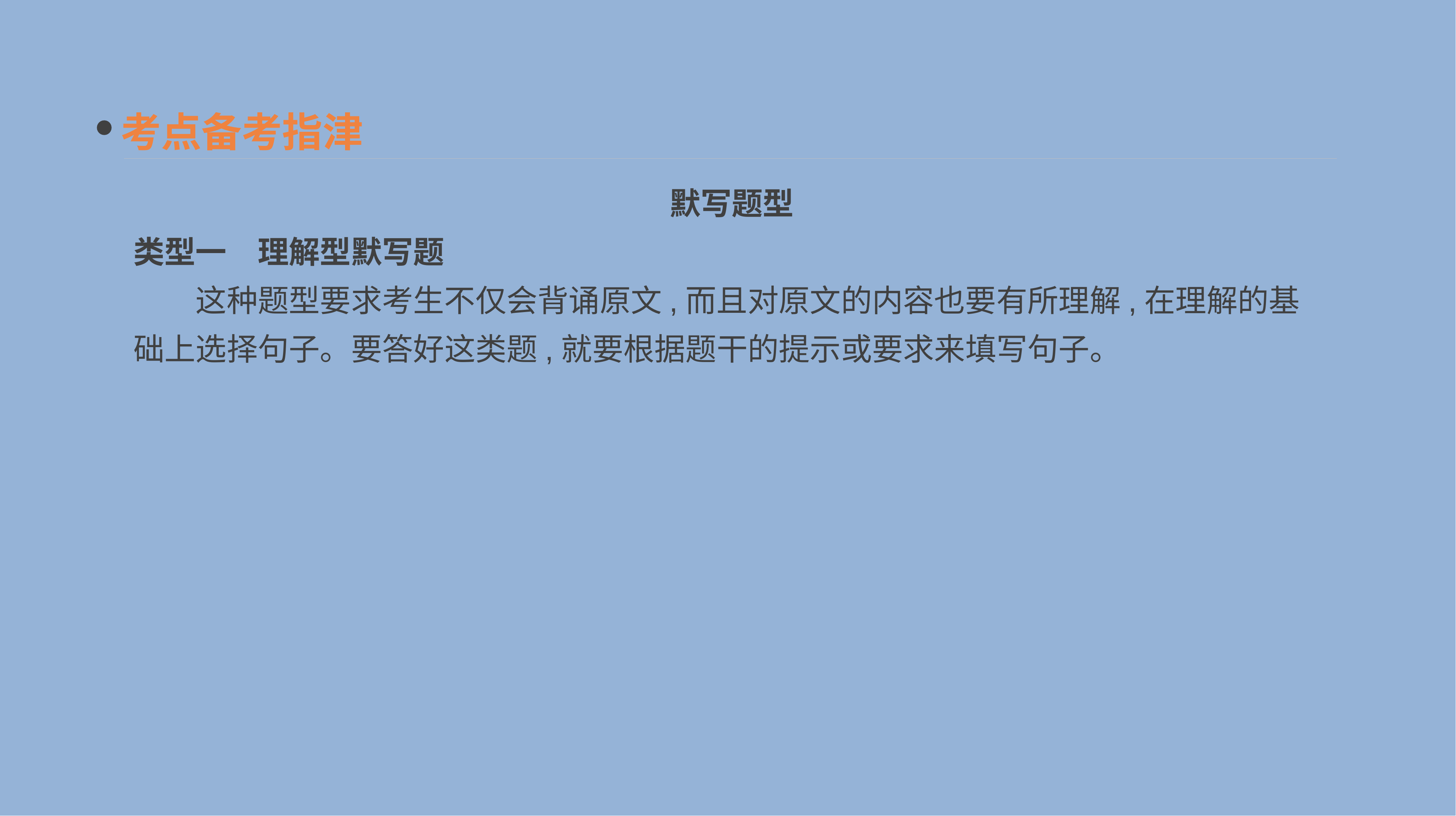

考点备考指津

默写题型
类型一　理解型默写题
　　这种题型要求考生不仅会背诵原文,而且对原文的内容也要有所理解,在理解的基础上选择句子。要答好这类题,就要根据题干的提示或要求来填写句子。